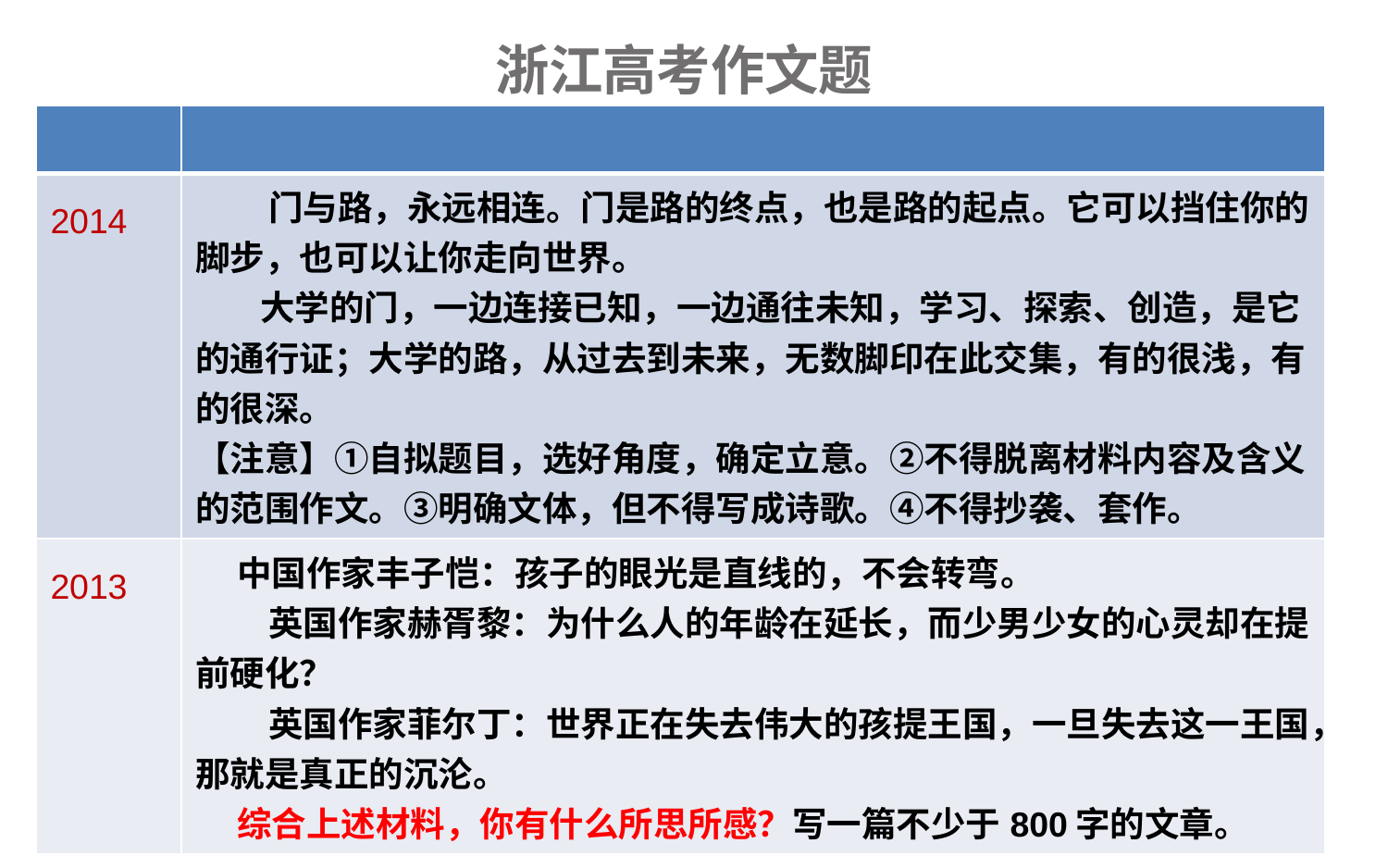

# 浙江高考作文题
|  |  |
| --- | --- |
| 2014 | 门与路，永远相连。门是路的终点，也是路的起点。它可以挡住你的脚步，也可以让你走向世界。 大学的门，一边连接已知，一边通往未知，学习、探索、创造，是它的通行证；大学的路，从过去到未来，无数脚印在此交集，有的很浅，有的很深。 【注意】①自拟题目，选好角度，确定立意。②不得脱离材料内容及含义的范围作文。③明确文体，但不得写成诗歌。④不得抄袭、套作。 |
| 2013 | 中国作家丰子恺：孩子的眼光是直线的，不会转弯。 英国作家赫胥黎：为什么人的年龄在延长，而少男少女的心灵却在提前硬化？ 英国作家菲尔丁：世界正在失去伟大的孩提王国，一旦失去这一王国，那就是真正的沉沦。 综合上述材料，你有什么所思所感？写一篇不少于800字的文章。 |